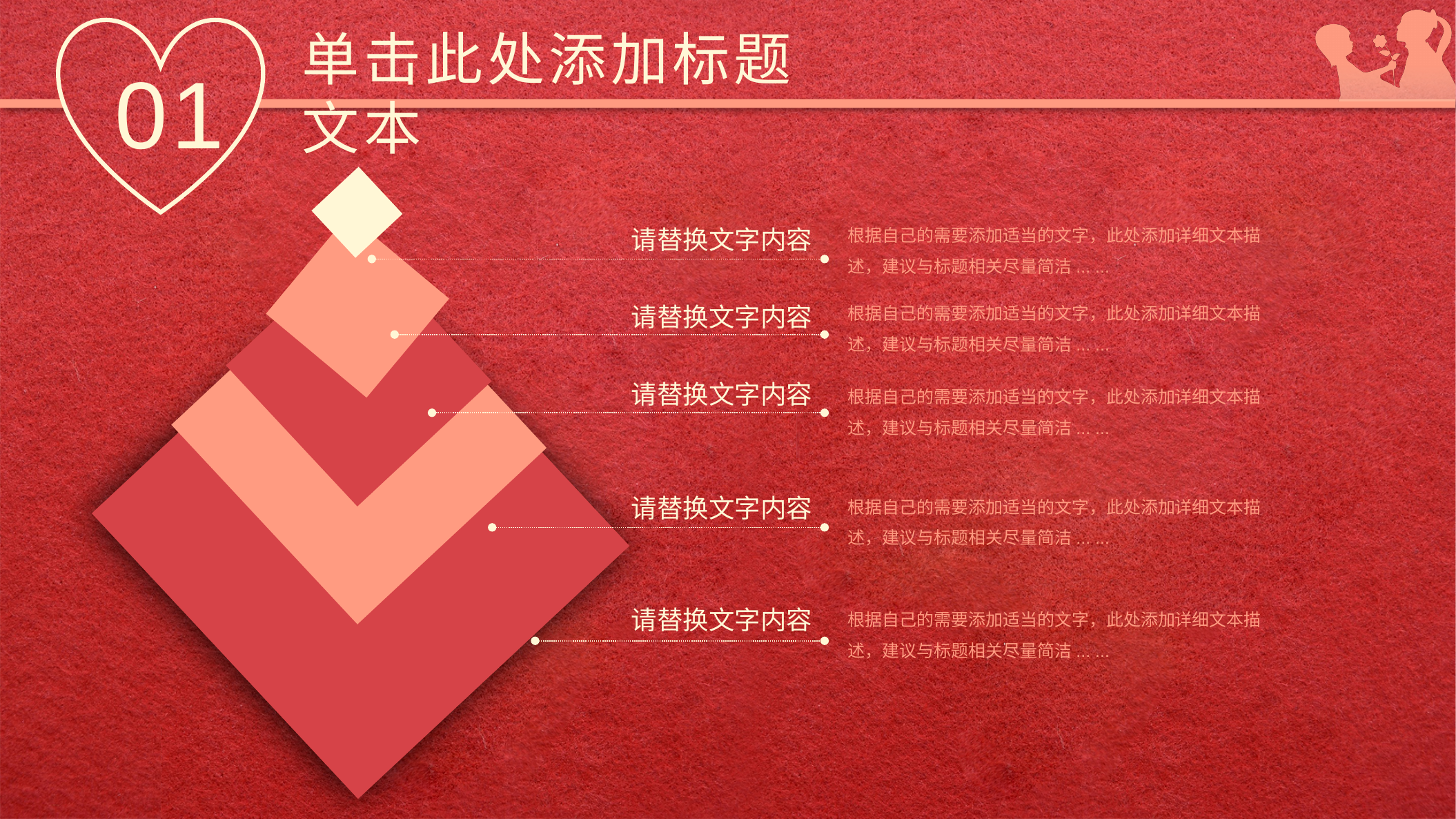

单击此处添加标题文本
01

根据自己的需要添加适当的文字，此处添加详细文本描述，建议与标题相关尽量简洁... ...

请替换文字内容

根据自己的需要添加适当的文字，此处添加详细文本描述，建议与标题相关尽量简洁... ...
请替换文字内容

请替换文字内容
根据自己的需要添加适当的文字，此处添加详细文本描述，建议与标题相关尽量简洁... ...
请替换文字内容
根据自己的需要添加适当的文字，此处添加详细文本描述，建议与标题相关尽量简洁... ...
请替换文字内容
根据自己的需要添加适当的文字，此处添加详细文本描述，建议与标题相关尽量简洁... ...